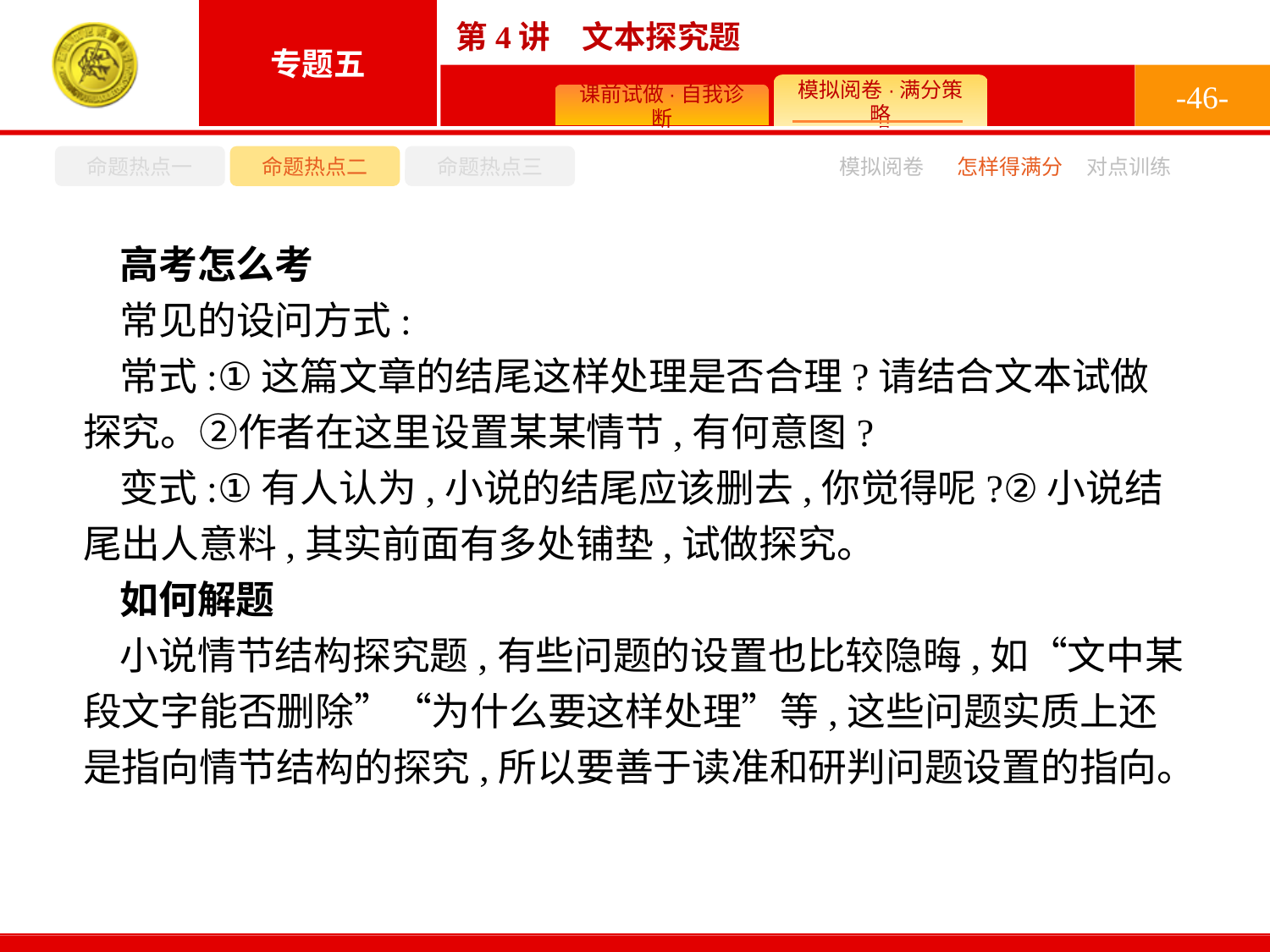

-46-
命题热点一
命题热点二
命题热点三
怎样得满分
模拟阅卷
对点训练
高考怎么考
常见的设问方式:
常式:①这篇文章的结尾这样处理是否合理?请结合文本试做探究。②作者在这里设置某某情节,有何意图?
变式:①有人认为,小说的结尾应该删去,你觉得呢?②小说结尾出人意料,其实前面有多处铺垫,试做探究。
如何解题
小说情节结构探究题,有些问题的设置也比较隐晦,如“文中某段文字能否删除”“为什么要这样处理”等,这些问题实质上还是指向情节结构的探究,所以要善于读准和研判问题设置的指向。